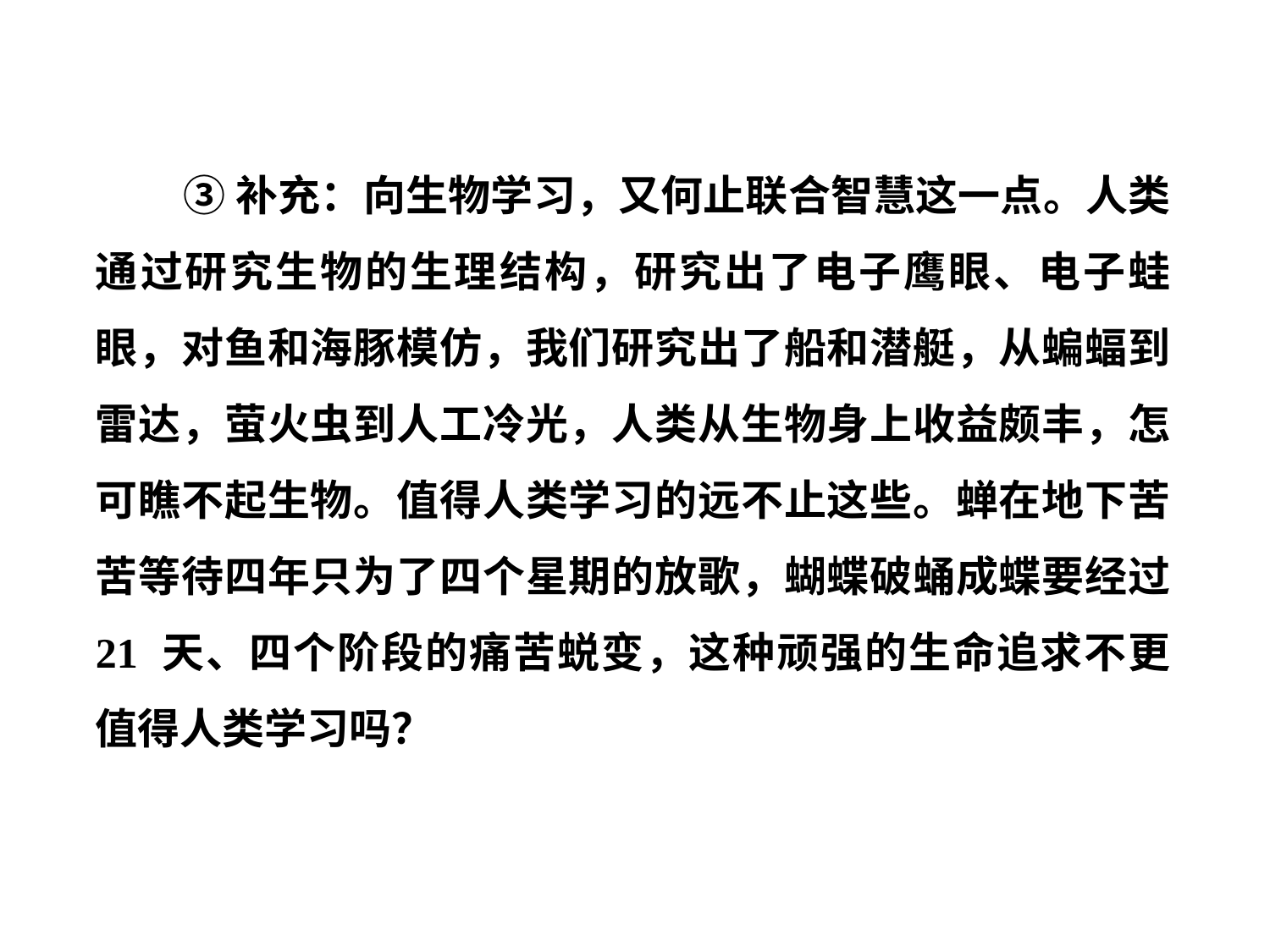

③补充：向生物学习，又何止联合智慧这一点。人类通过研究生物的生理结构，研究出了电子鹰眼、电子蛙眼，对鱼和海豚模仿，我们研究出了船和潜艇，从蝙蝠到雷达，萤火虫到人工冷光，人类从生物身上收益颇丰，怎可瞧不起生物。值得人类学习的远不止这些。蝉在地下苦苦等待四年只为了四个星期的放歌，蝴蝶破蛹成蝶要经过 21 天、四个阶段的痛苦蜕变，这种顽强的生命追求不更值得人类学习吗？